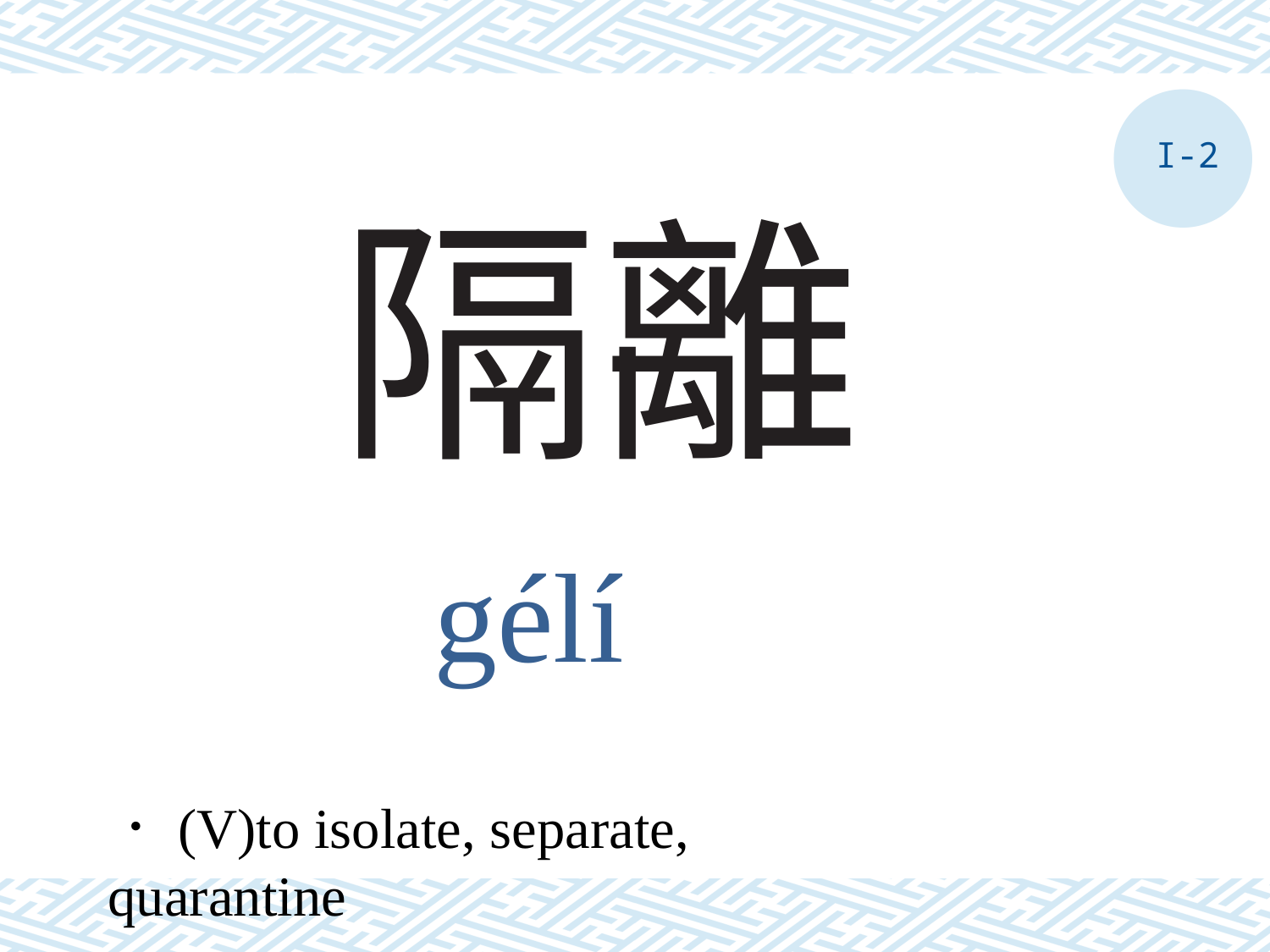

I-2

# 隔離
gélí
．(V)to isolate, separate, quarantine